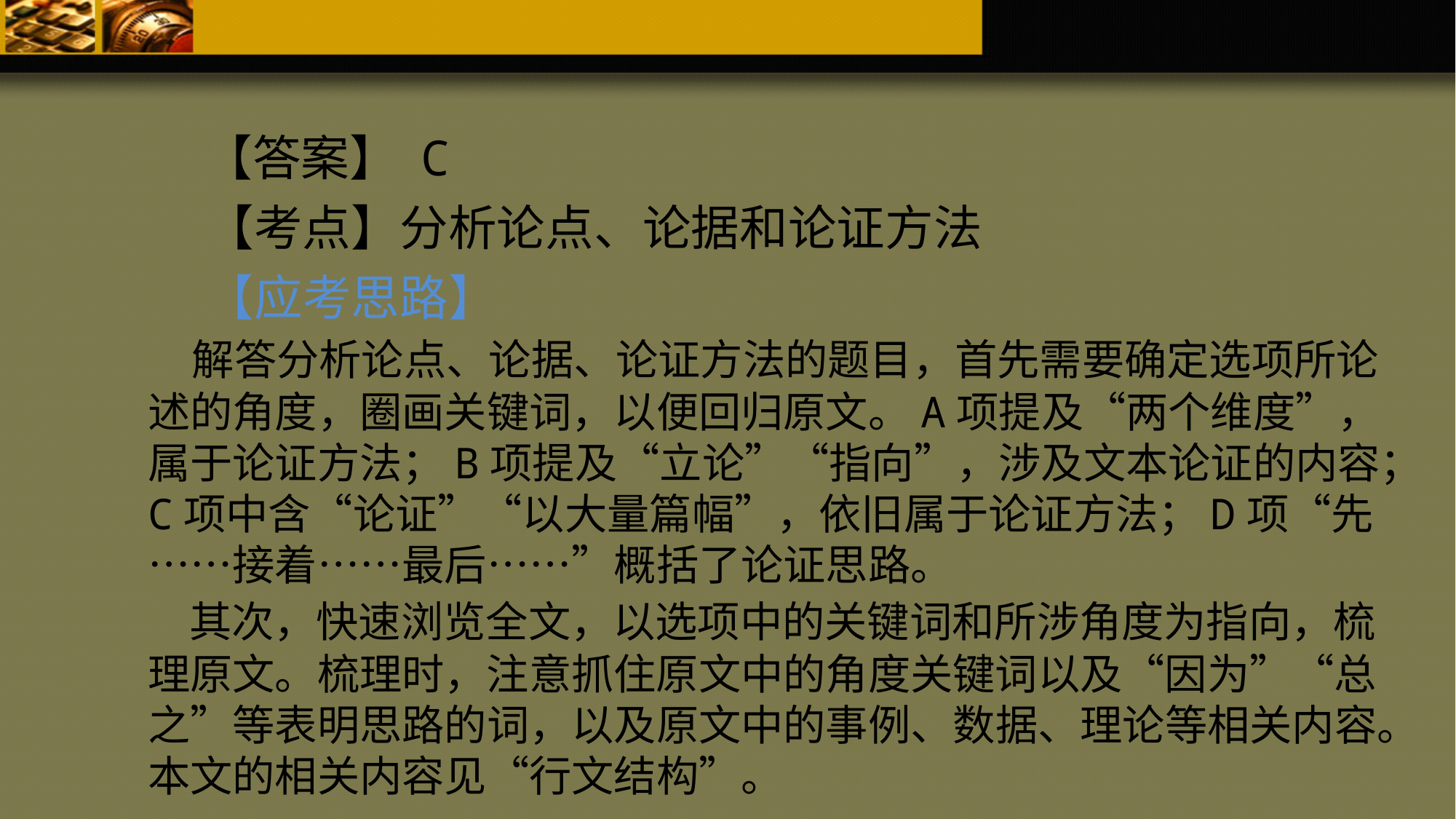

【答案】 C
【考点】分析论点、论据和论证方法
【应考思路】
   解答分析论点、论据、论证方法的题目，首先需要确定选项所论述的角度，圈画关键词，以便回归原文。A项提及“两个维度”，属于论证方法；B项提及“立论”“指向”，涉及文本论证的内容；C项中含“论证”“以大量篇幅”，依旧属于论证方法；D项“先……接着……最后……”概括了论证思路。
   其次，快速浏览全文，以选项中的关键词和所涉角度为指向，梳理原文。梳理时，注意抓住原文中的角度关键词以及“因为”“总之”等表明思路的词，以及原文中的事例、数据、理论等相关内容。本文的相关内容见“行文结构”。

27